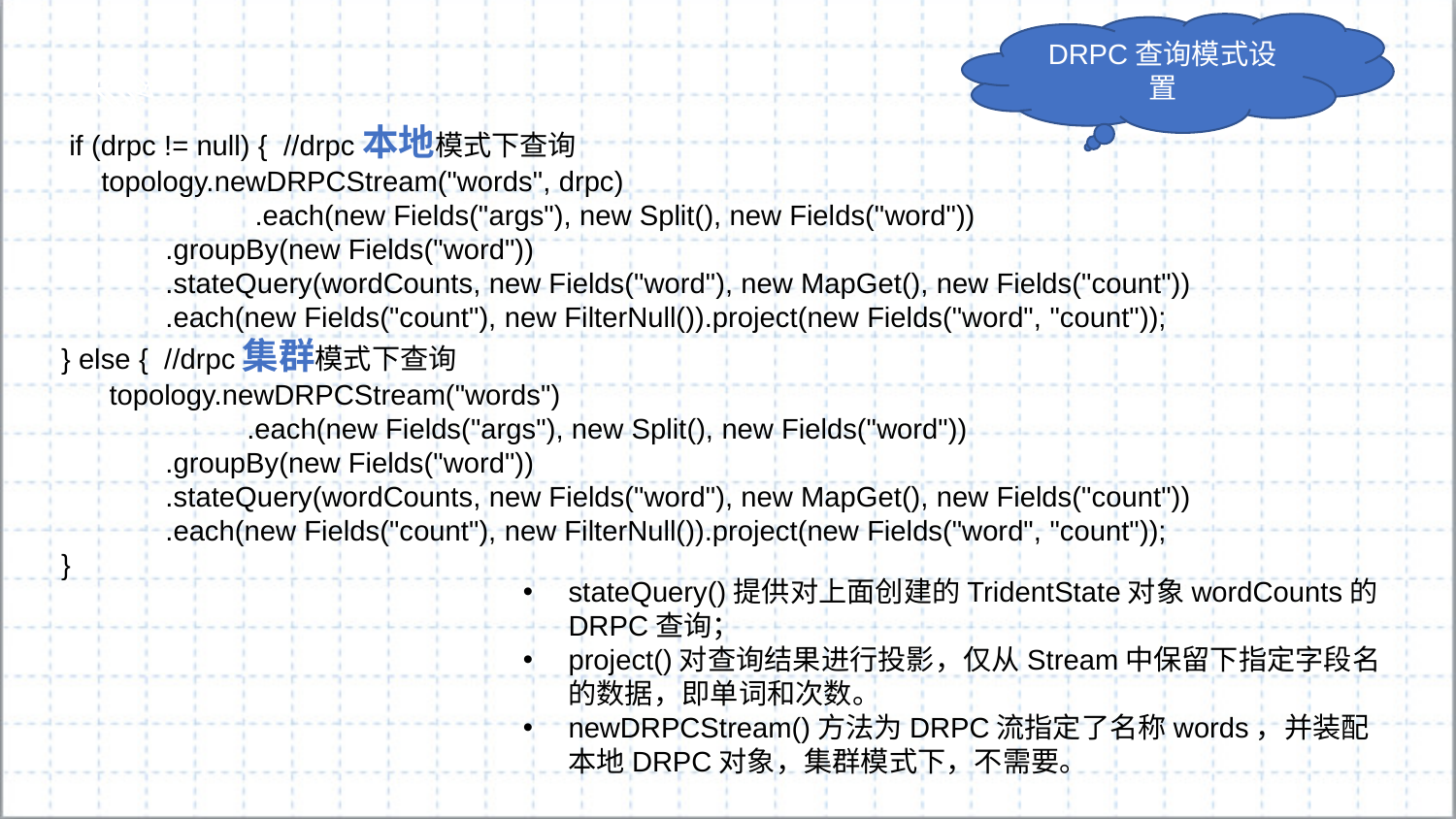

DRPC查询模式设置
 if (drpc != null) {  //drpc本地模式下查询
     topology.newDRPCStream("words", drpc)
	      .each(new Fields("args"), new Split(), new Fields("word"))
             .groupBy(new Fields("word"))
             .stateQuery(wordCounts, new Fields("word"), new MapGet(), new Fields("count"))
             .each(new Fields("count"), new FilterNull()).project(new Fields("word", "count"));
} else {  //drpc集群模式下查询
      topology.newDRPCStream("words")
	     .each(new Fields("args"), new Split(), new Fields("word"))
             .groupBy(new Fields("word"))
             .stateQuery(wordCounts, new Fields("word"), new MapGet(), new Fields("count"))
             .each(new Fields("count"), new FilterNull()).project(new Fields("word", "count"));
}
stateQuery()提供对上面创建的TridentState对象wordCounts的DRPC查询；
project()对查询结果进行投影，仅从Stream中保留下指定字段名的数据，即单词和次数。
newDRPCStream()方法为DRPC流指定了名称words，并装配本地DRPC对象，集群模式下，不需要。